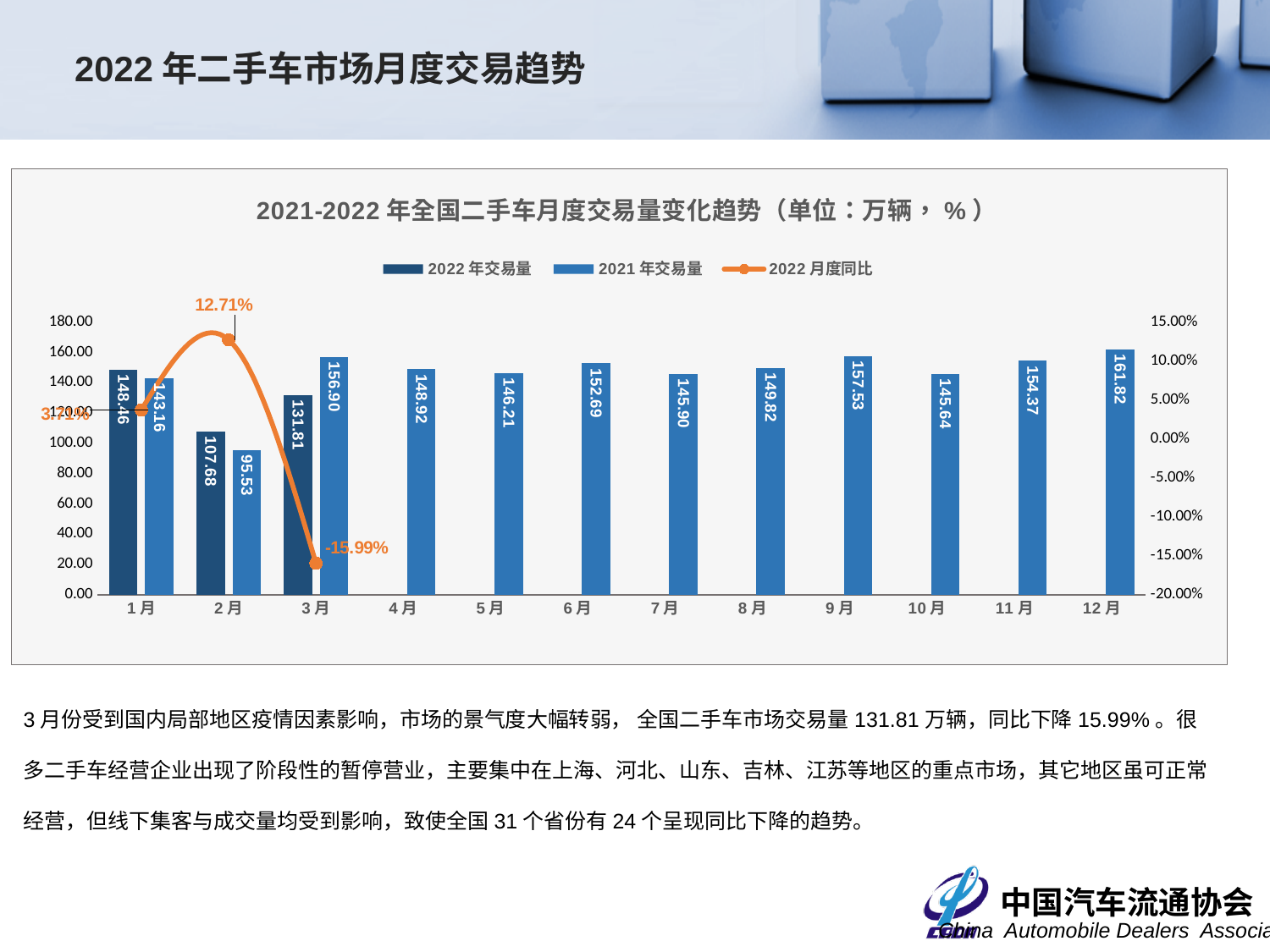

2022年二手车市场月度交易趋势

### Chart: 2021-2022年全国二手车月度交易量变化趋势（单位：万辆，%）

| Category | 2022年交易量 | 2021年交易量 | 2022月度同比 |
|---|---|---|---|
| 1月 | 148.4647 | 143.155 | 0.03709056616953646 |
| 2月 | 107.681 | 95.5339 | 0.12714962960791923 |
| 3月 | 131.8136 | 156.9019 | -0.15989799996048487 |
| 4月 | None | 148.9249 | None |
| 5月 | None | 146.211 | None |
| 6月 | None | 152.6938 | None |
| 7月 | None | 145.9046 | None |
| 8月 | None | 149.8238 | None |
| 9月 | None | 157.5309 | None |
| 10月 | None | 145.638 | None |
| 11月 | None | 154.3684 | None |
| 12月 | None | 161.8217 | None |
3月份受到国内局部地区疫情因素影响，市场的景气度大幅转弱， 全国二手车市场交易量131.81万辆，同比下降15.99%。很多二手车经营企业出现了阶段性的暂停营业，主要集中在上海、河北、山东、吉林、江苏等地区的重点市场，其它地区虽可正常经营，但线下集客与成交量均受到影响，致使全国31个省份有24个呈现同比下降的趋势。